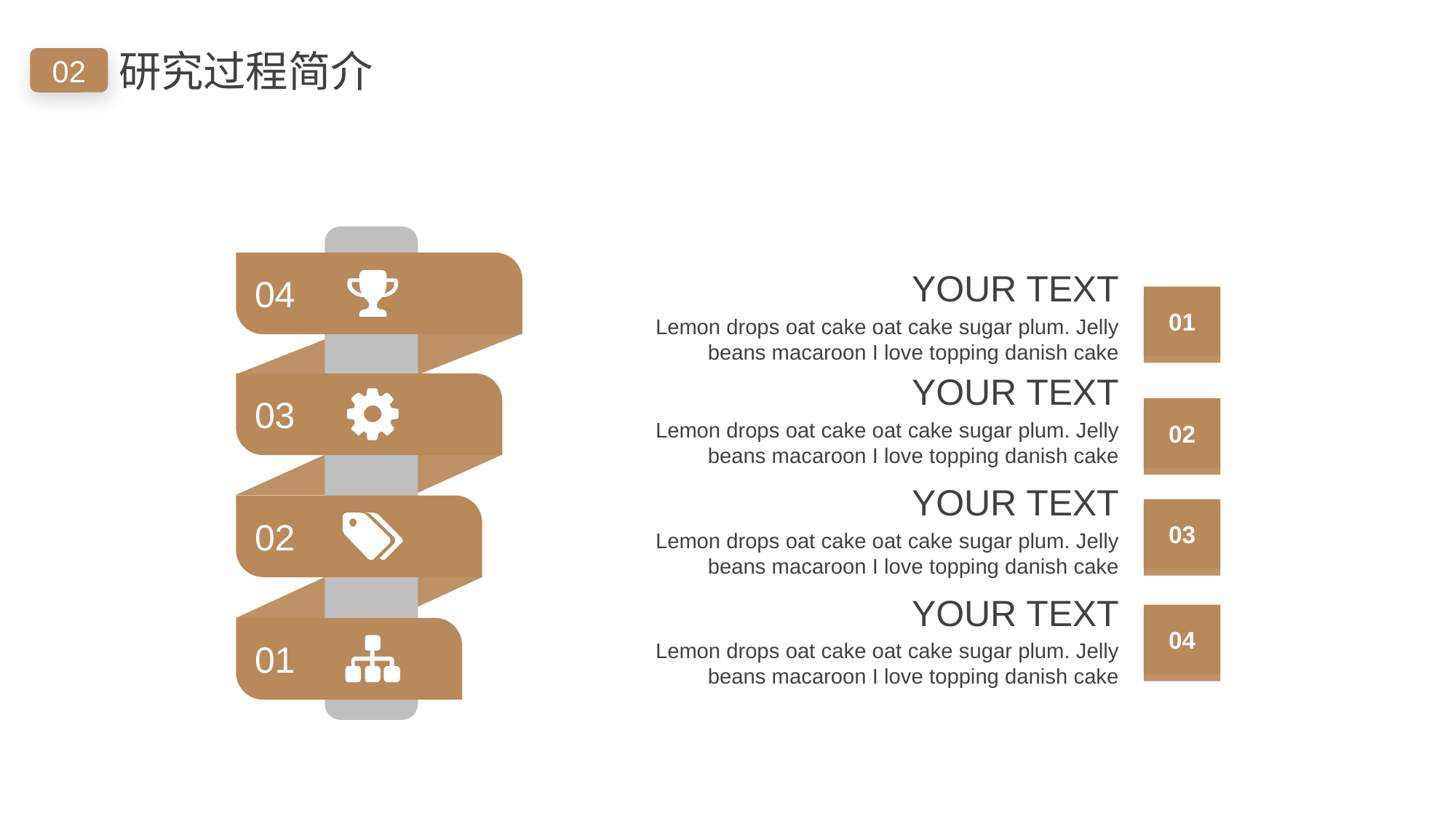

研究过程简介
02

04

03

02

01

 YOUR TEXT
01

Lemon drops oat cake oat cake sugar plum. Jelly beans macaroon I love topping danish cake
 YOUR TEXT
02

Lemon drops oat cake oat cake sugar plum. Jelly beans macaroon I love topping danish cake
 YOUR TEXT
03

Lemon drops oat cake oat cake sugar plum. Jelly beans macaroon I love topping danish cake
 YOUR TEXT
04

Lemon drops oat cake oat cake sugar plum. Jelly beans macaroon I love topping danish cake